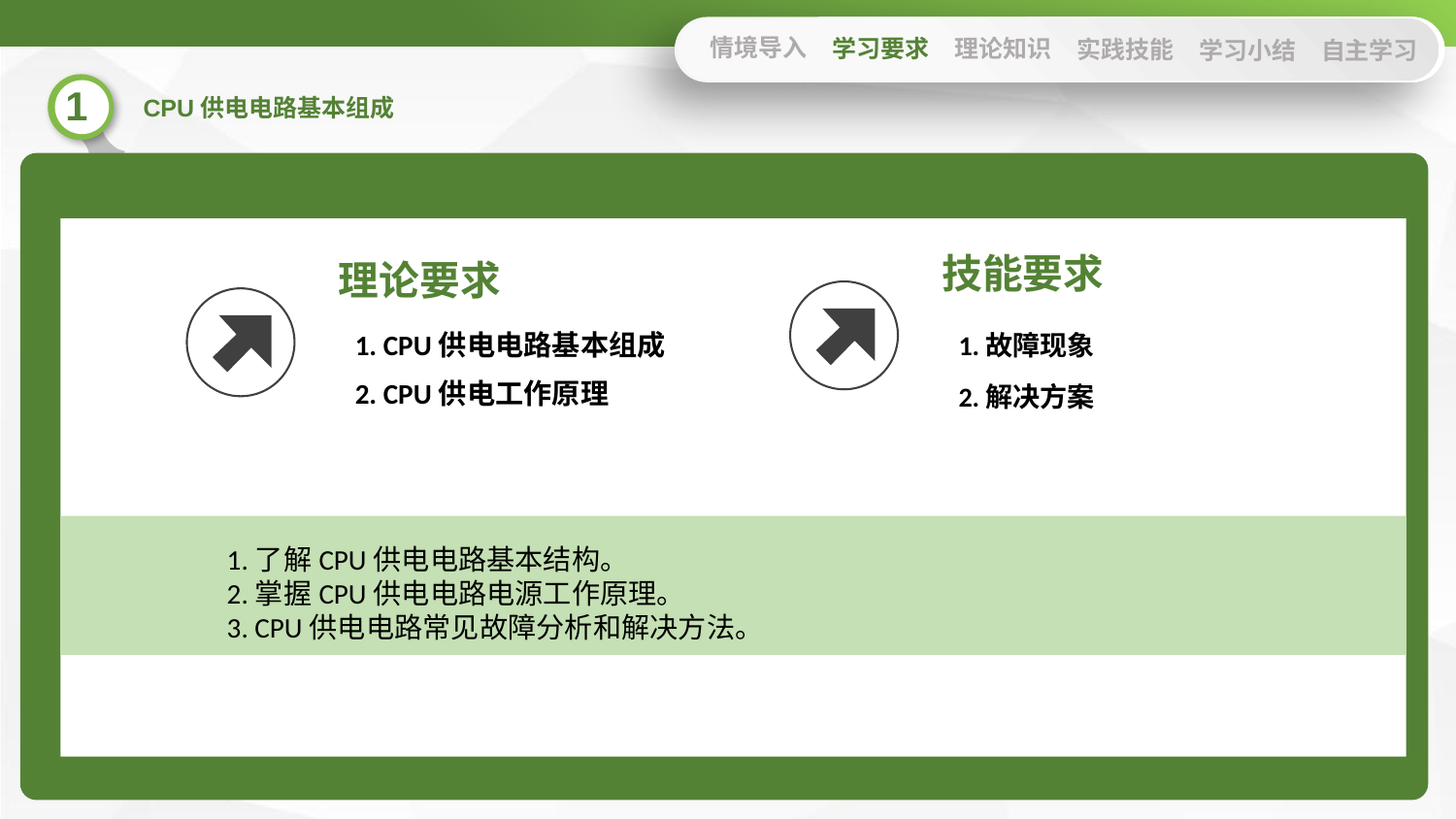

情境导入
学习要求
理论知识
实践技能
学习小结
自主学习

技能要求

理论要求

1. CPU供电电路基本组成
1.故障现象
2. CPU供电工作原理
2.解决方案

1.了解CPU供电电路基本结构。
2.掌握CPU供电电路电源工作原理。
3. CPU供电电路常见故障分析和解决方法。